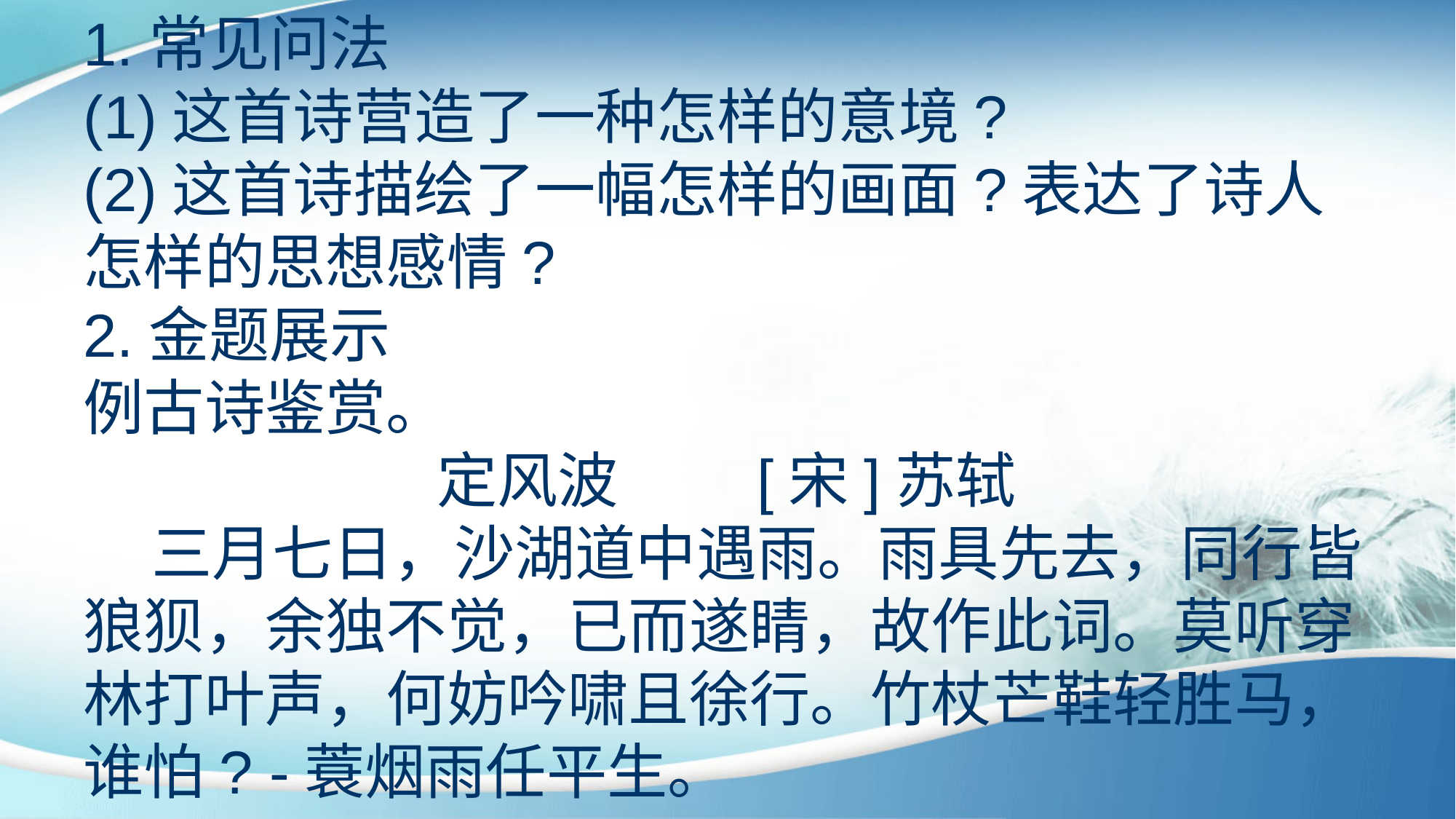

1.常见问法
(1)这首诗营造了一种怎样的意境?
(2)这首诗描绘了一幅怎样的画面?表达了诗人怎样的思想感情?
2.金题展示
例古诗鉴赏。
                          定风波         [宋]苏轼
     三月七日，沙湖道中遇雨。雨具先去，同行皆狼狈，余独不觉，已而遂睛，故作此词。莫听穿林打叶声，何妨吟啸且徐行。竹杖芒鞋轻胜马， 谁怕? -蓑烟雨任平生。